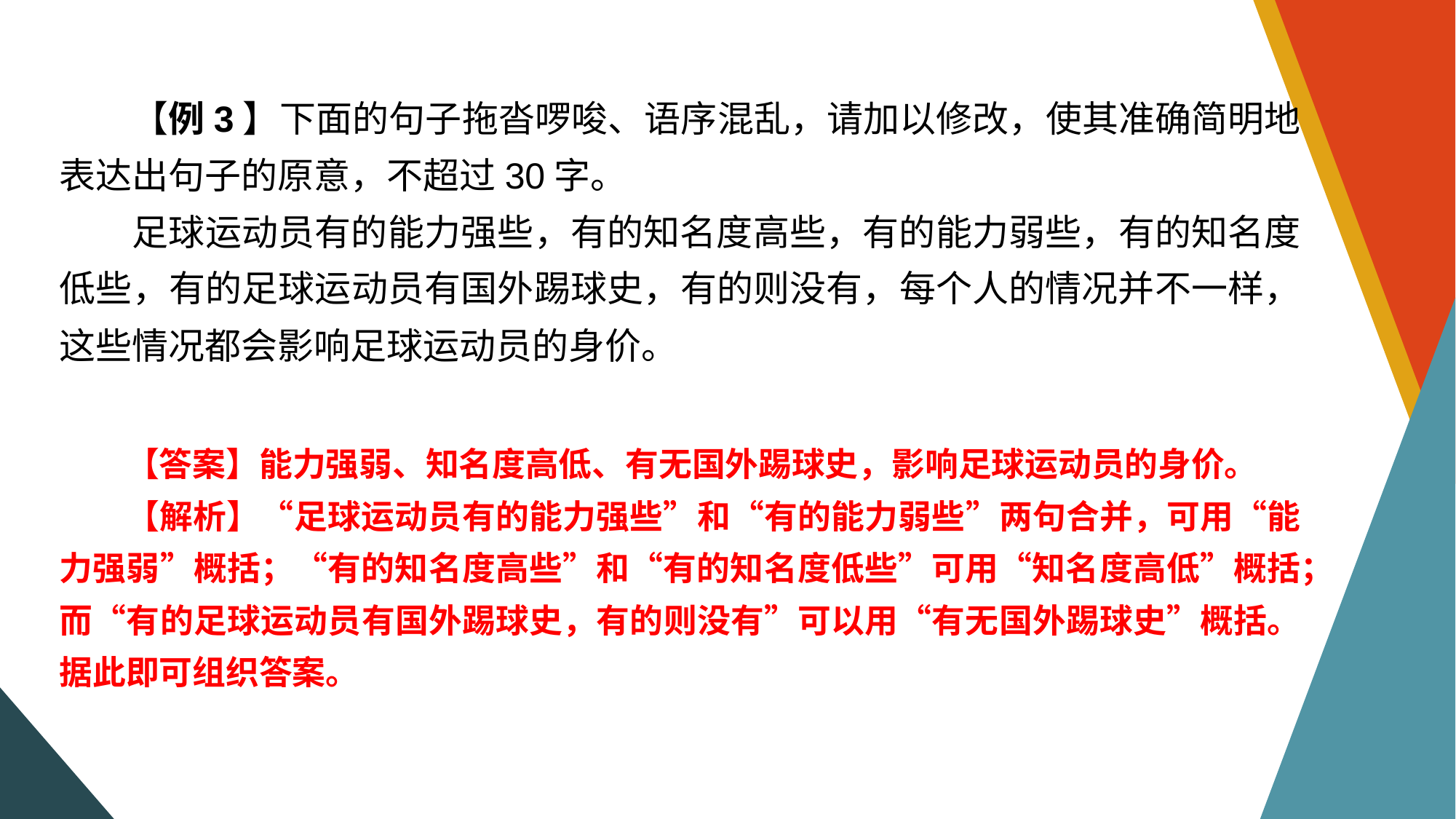

【例3】下面的句子拖沓啰唆、语序混乱，请加以修改，使其准确简明地表达出句子的原意，不超过30字。
足球运动员有的能力强些，有的知名度高些，有的能力弱些，有的知名度低些，有的足球运动员有国外踢球史，有的则没有，每个人的情况并不一样，这些情况都会影响足球运动员的身价。
【答案】能力强弱、知名度高低、有无国外踢球史，影响足球运动员的身价。
【解析】“足球运动员有的能力强些”和“有的能力弱些”两句合并，可用“能力强弱”概括；“有的知名度高些”和“有的知名度低些”可用“知名度高低”概括；而“有的足球运动员有国外踢球史，有的则没有”可以用“有无国外踢球史”概括。据此即可组织答案。